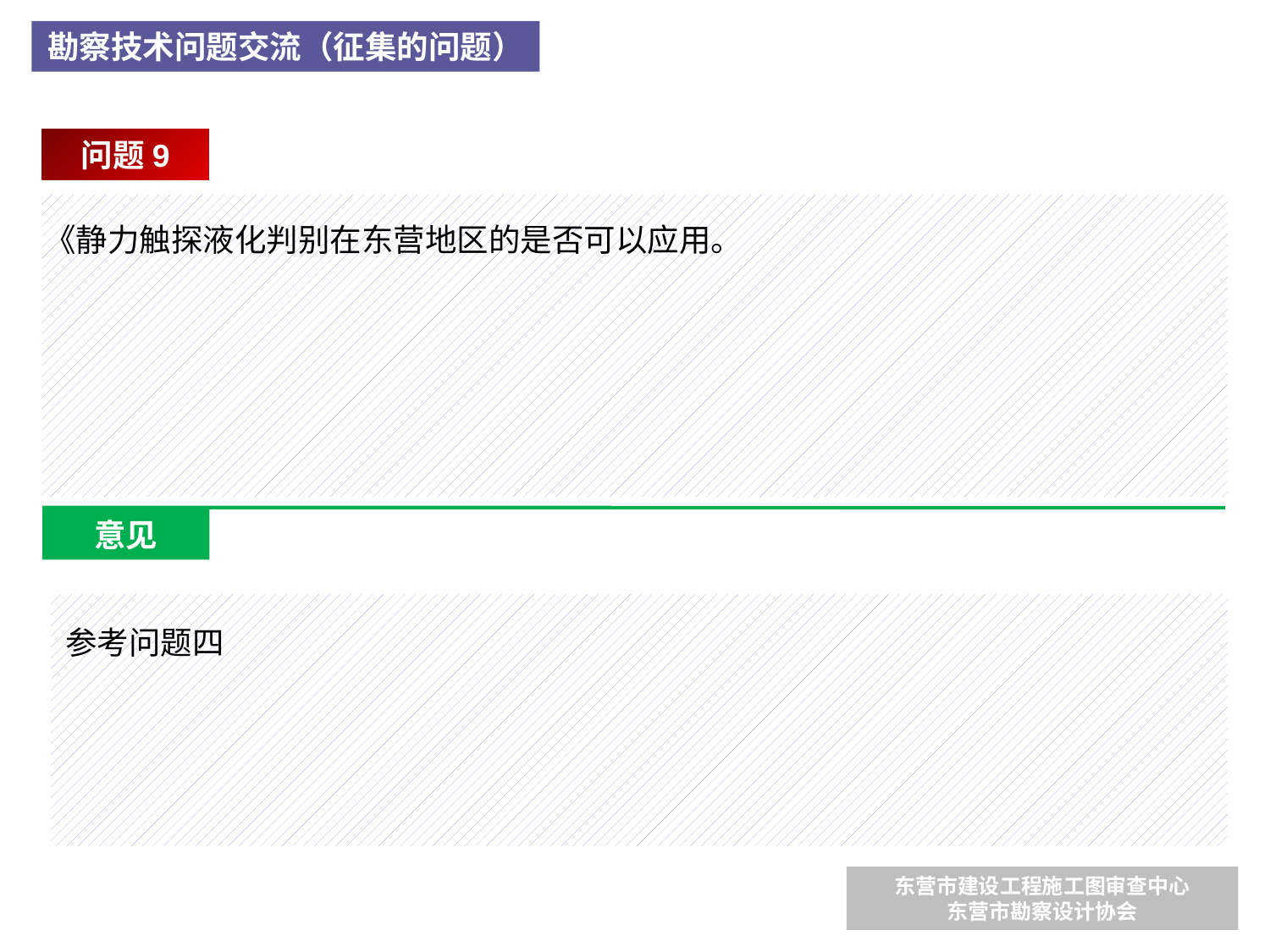

勘察技术问题交流（征集的问题）
问题9

《静力触探液化判别在东营地区的是否可以应用。
意见

参考问题四
东营市建设工程施工图审查中心
东营市勘察设计协会